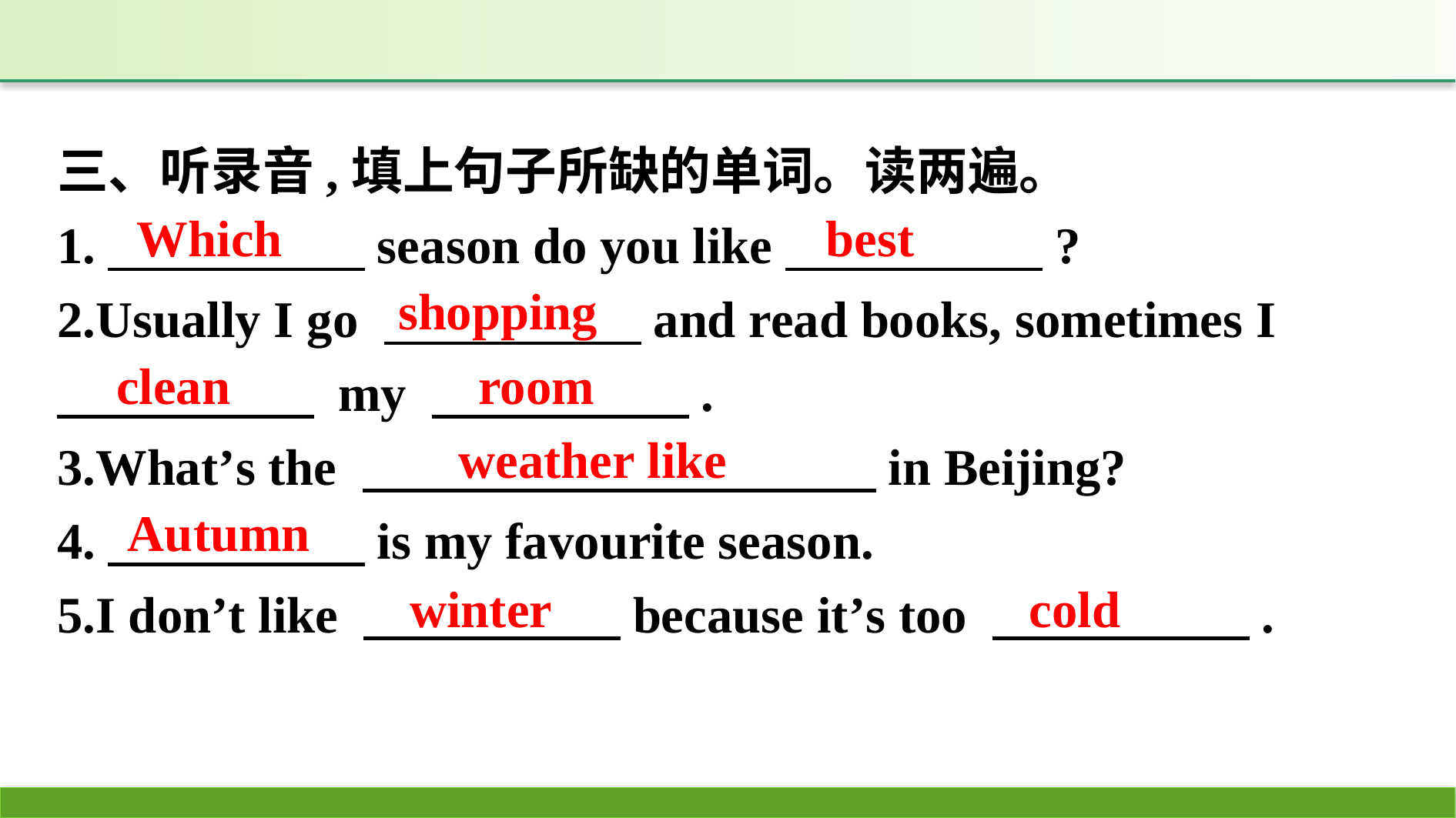

三、听录音,填上句子所缺的单词。读两遍。
1.　　　　　season do you like　　　　　?
2.Usually I go 　　　　　and read books, sometimes I
　　　　　 my 　　　　　.
3.What’s the 　　　　　　　　　　in Beijing?
4.　　　　　is my favourite season.
5.I don’t like 　　　　　because it’s too 　　　　　.
Which
best
shopping
room
clean
weather like
Autumn
winter
cold